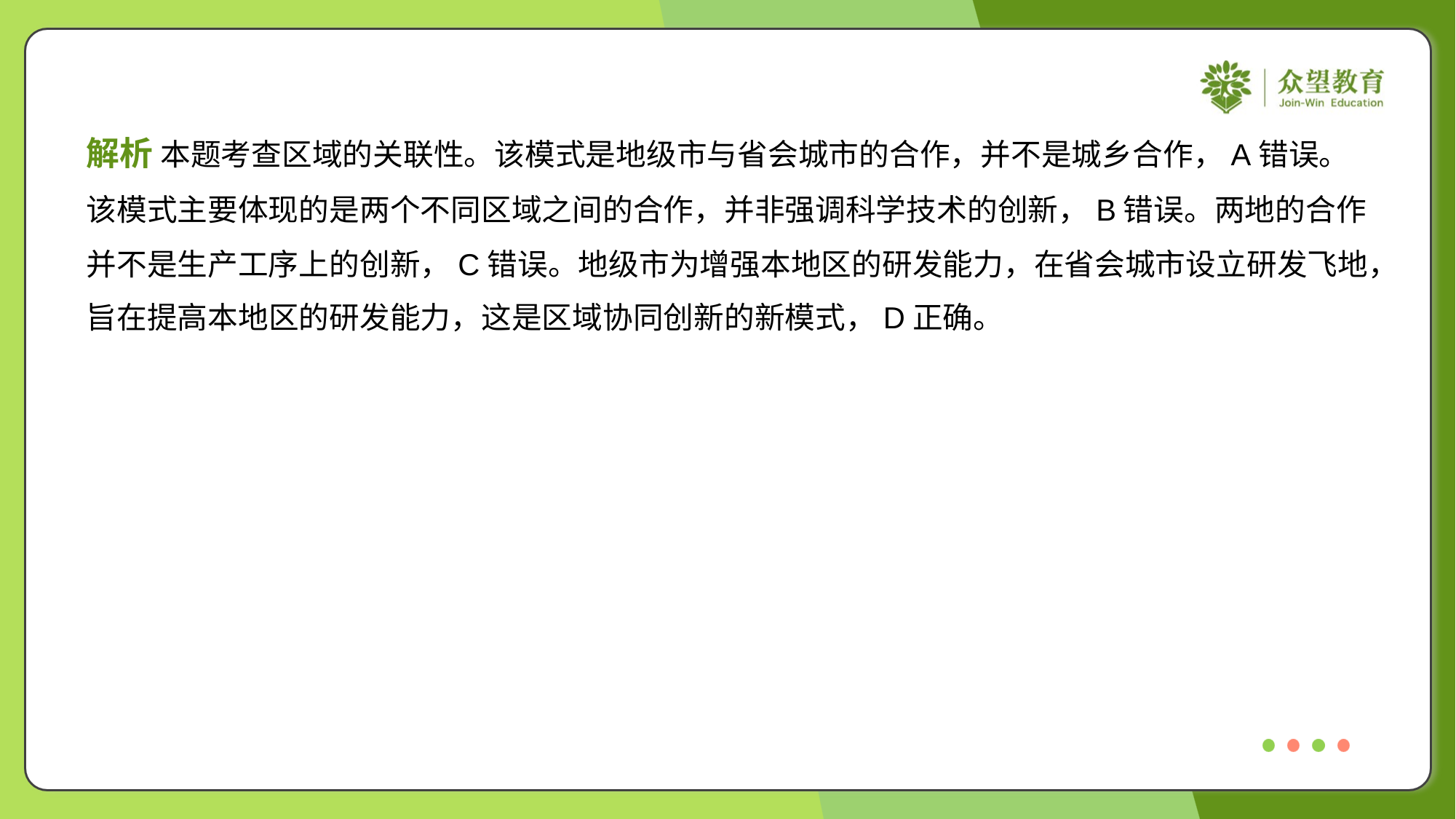

解析 本题考查区域的关联性。该模式是地级市与省会城市的合作，并不是城乡合作，A错误。
该模式主要体现的是两个不同区域之间的合作，并非强调科学技术的创新，B错误。两地的合作
并不是生产工序上的创新，C错误。地级市为增强本地区的研发能力，在省会城市设立研发飞地，
旨在提高本地区的研发能力，这是区域协同创新的新模式，D正确。